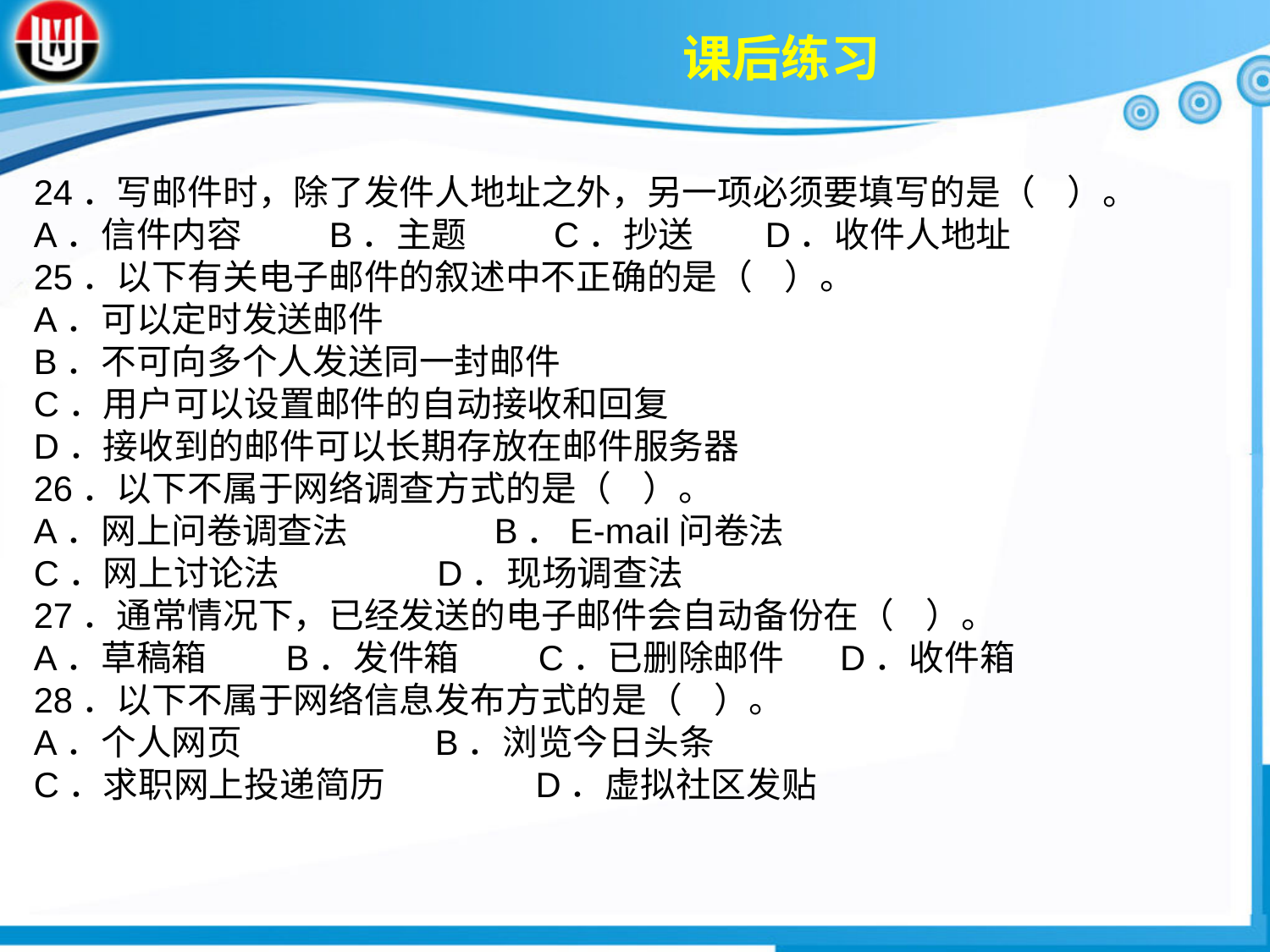

课后练习
24．写邮件时，除了发件人地址之外，另一项必须要填写的是（    ）。A．信件内容          B．主题          C．抄送        D．收件人地址25．以下有关电子邮件的叙述中不正确的是（    ）。A．可以定时发送邮件 B．不可向多个人发送同一封邮件C．用户可以设置邮件的自动接收和回复D．接收到的邮件可以长期存放在邮件服务器
26．以下不属于网络调查方式的是（    ）。
A．网上问卷调查法　　　    B．E-mail问卷法
C．网上讨论法　　          D．现场调查法
27．通常情况下，已经发送的电子邮件会自动备份在（    ）。
A．草稿箱         B．发件箱         C．已删除邮件      D．收件箱
28．以下不属于网络信息发布方式的是（    ）。
A．个人网页　　　          B．浏览今日头条
C．求职网上投递简历　　　　D．虚拟社区发贴